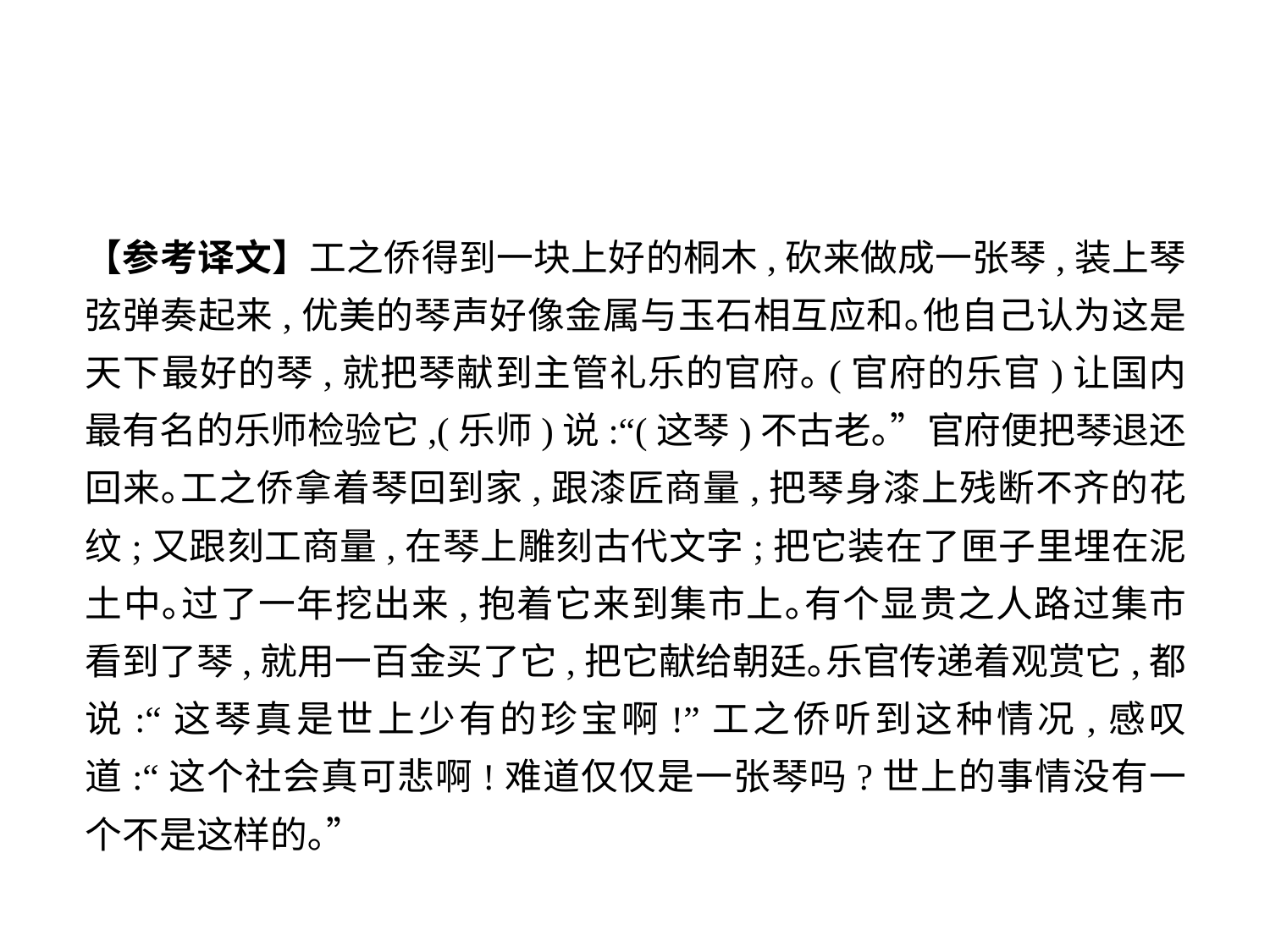

【参考译文】工之侨得到一块上好的桐木,砍来做成一张琴,装上琴弦弹奏起来,优美的琴声好像金属与玉石相互应和｡他自己认为这是天下最好的琴,就把琴献到主管礼乐的官府｡(官府的乐官)让国内最有名的乐师检验它,(乐师)说:“(这琴)不古老｡”官府便把琴退还回来｡工之侨拿着琴回到家,跟漆匠商量,把琴身漆上残断不齐的花纹;又跟刻工商量,在琴上雕刻古代文字;把它装在了匣子里埋在泥土中｡过了一年挖出来,抱着它来到集市上｡有个显贵之人路过集市看到了琴,就用一百金买了它,把它献给朝廷｡乐官传递着观赏它,都说:“这琴真是世上少有的珍宝啊!”工之侨听到这种情况,感叹道:“这个社会真可悲啊!难道仅仅是一张琴吗?世上的事情没有一个不是这样的｡”